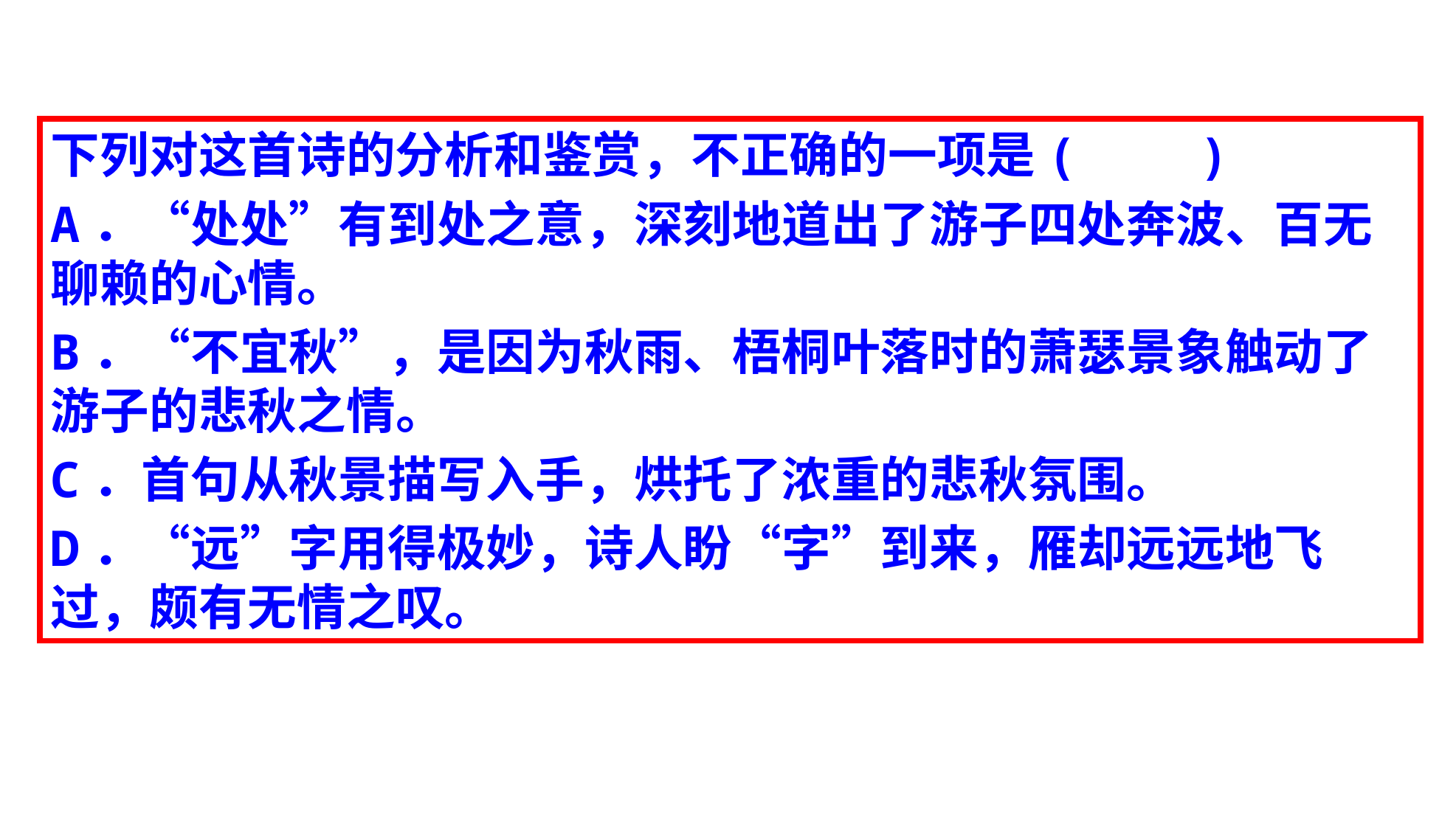

下列对这首诗的分析和鉴赏，不正确的一项是(　　)
A．“处处”有到处之意，深刻地道出了游子四处奔波、百无聊赖的心情。
B．“不宜秋”，是因为秋雨、梧桐叶落时的萧瑟景象触动了游子的悲秋之情。
C．首句从秋景描写入手，烘托了浓重的悲秋氛围。
D．“远”字用得极妙，诗人盼“字”到来，雁却远远地飞过，颇有无情之叹。